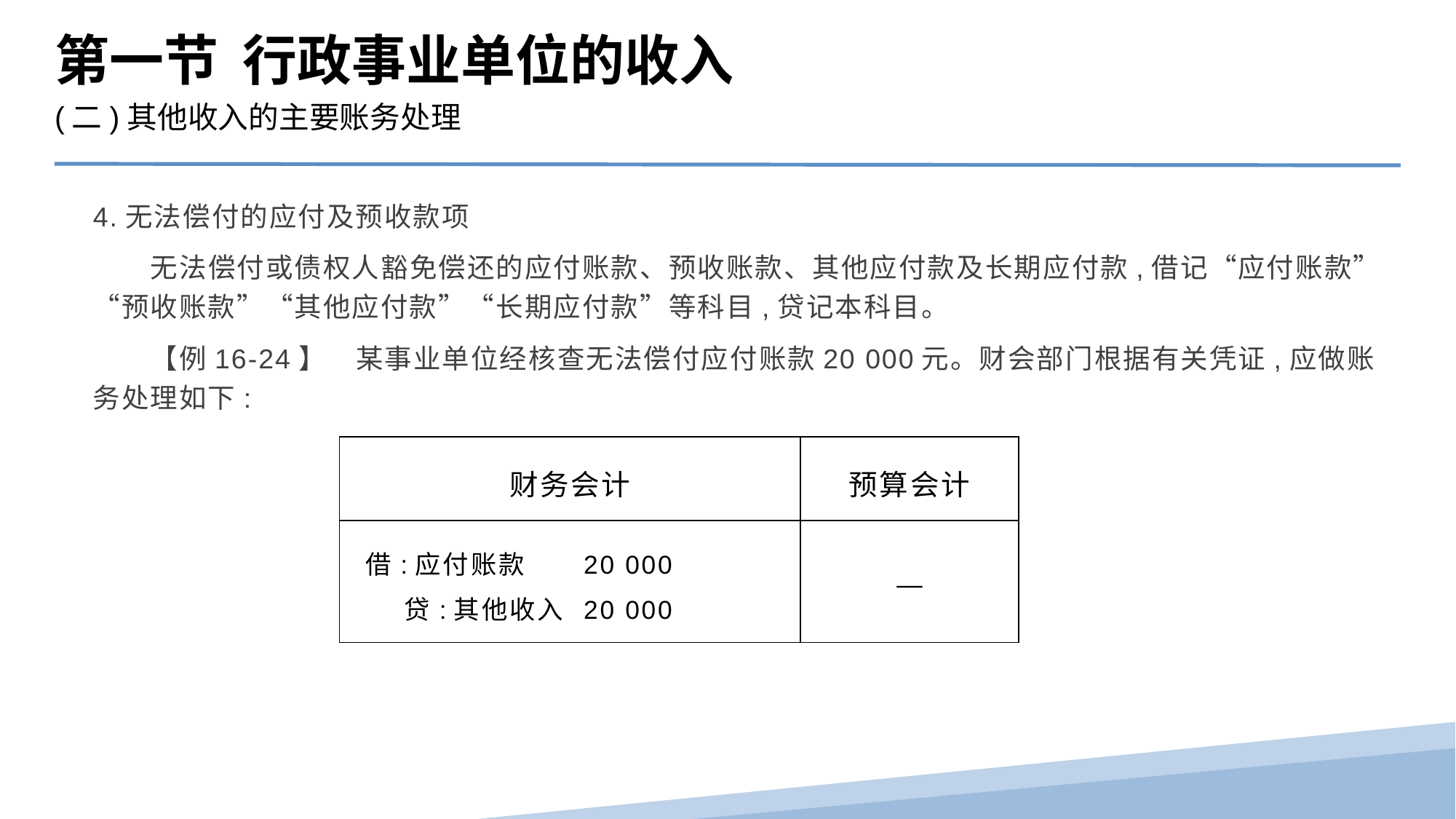

第一节  行政事业单位的收入
(二)其他收入的主要账务处理
4.无法偿付的应付及预收款项
　　无法偿付或债权人豁免偿还的应付账款、预收账款、其他应付款及长期应付款,借记“应付账款”“预收账款”“其他应付款”“长期应付款”等科目,贷记本科目。
　　【例16-24】　某事业单位经核查无法偿付应付账款20 000元。财会部门根据有关凭证,应做账务处理如下:
| 财务会计 | 预算会计 |
| --- | --- |
| 借:应付账款 20 000 贷:其他收入 20 000 | — |